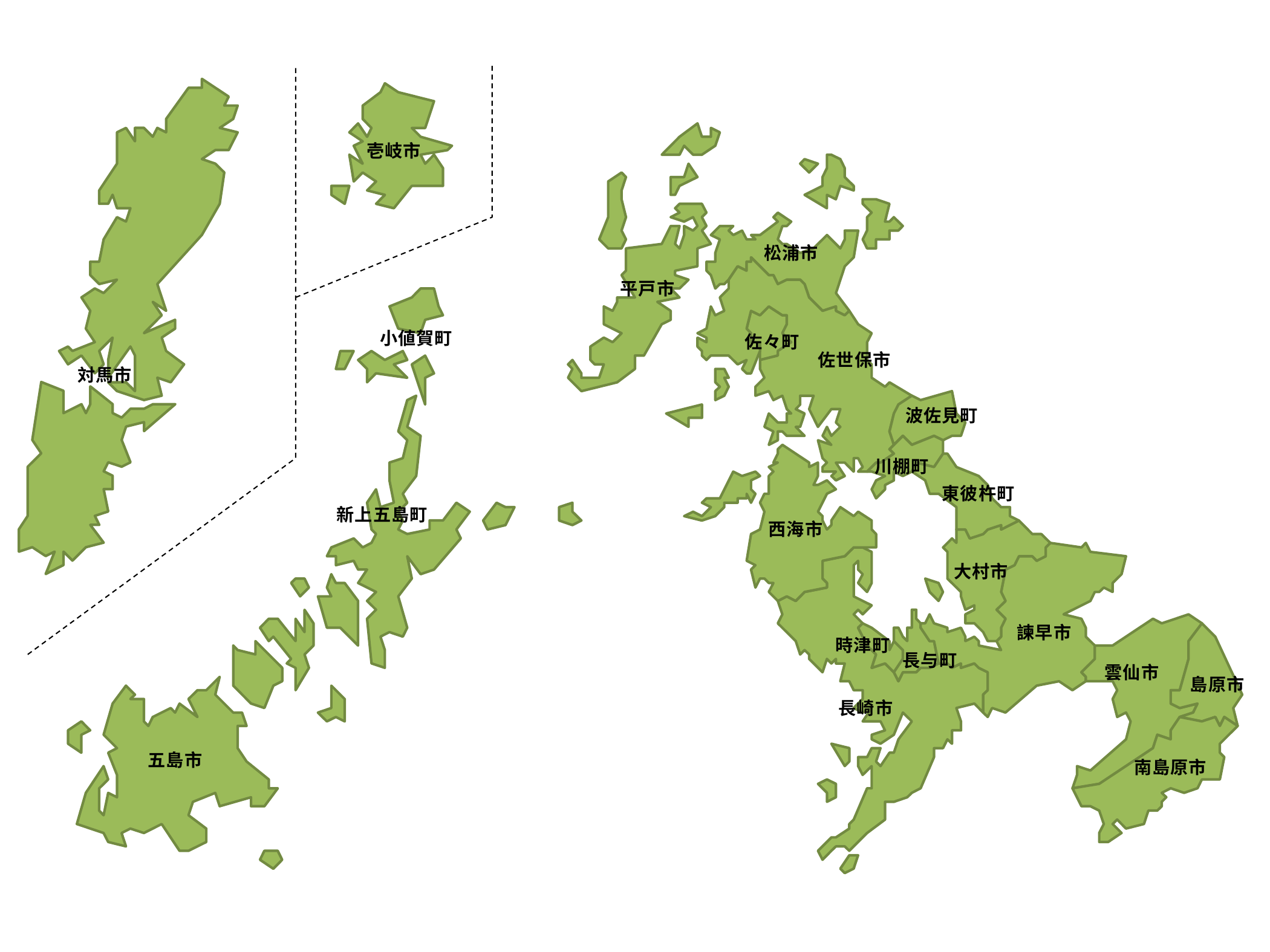

壱岐市
松浦市
平戸市
小値賀町
佐々町
佐世保市
対馬市
波佐見町
川棚町
東彼杵町
新上五島町
西海市
大村市
諫早市
時津町
長与町
雲仙市
島原市
長崎市
五島市
南島原市